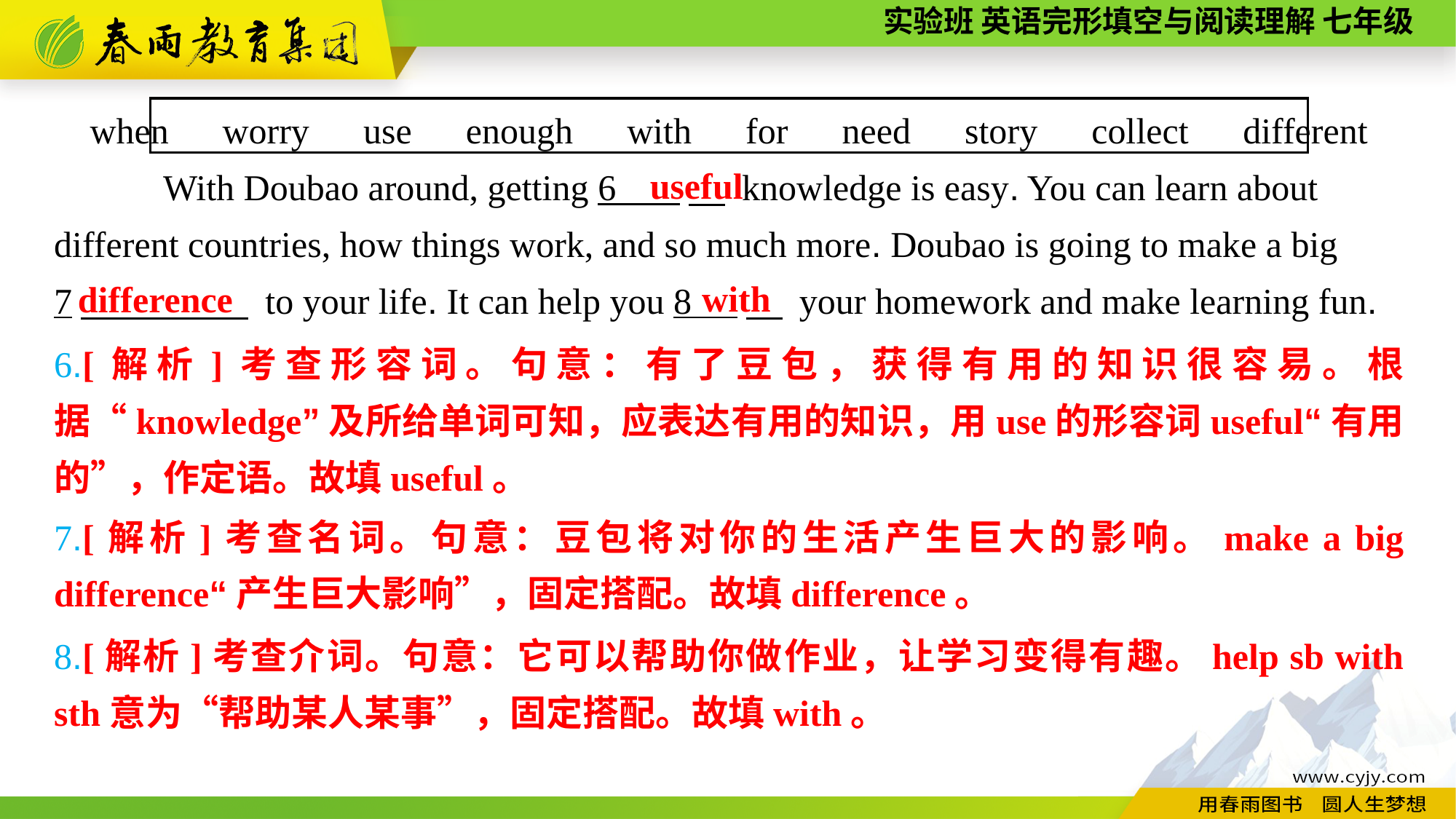

when　worry　use　enough　with　for　need　story　collect　different
With Doubao around, getting 6       　 knowledge is easy. You can learn about different countries, how things work, and so much more. Doubao is going to make a big
7　                 to your life. It can help you 8     　 your homework and make learning fun.

useful
with
difference
6.[解析]考查形容词。句意：有了豆包，获得有用的知识很容易。根据“knowledge”及所给单词可知，应表达有用的知识，用use的形容词useful“有用的”，作定语。故填useful。
7.[解析]考查名词。句意：豆包将对你的生活产生巨大的影响。make a big difference“产生巨大影响”，固定搭配。故填difference。
8.[解析]考查介词。句意：它可以帮助你做作业，让学习变得有趣。help sb with sth意为“帮助某人某事”，固定搭配。故填with。